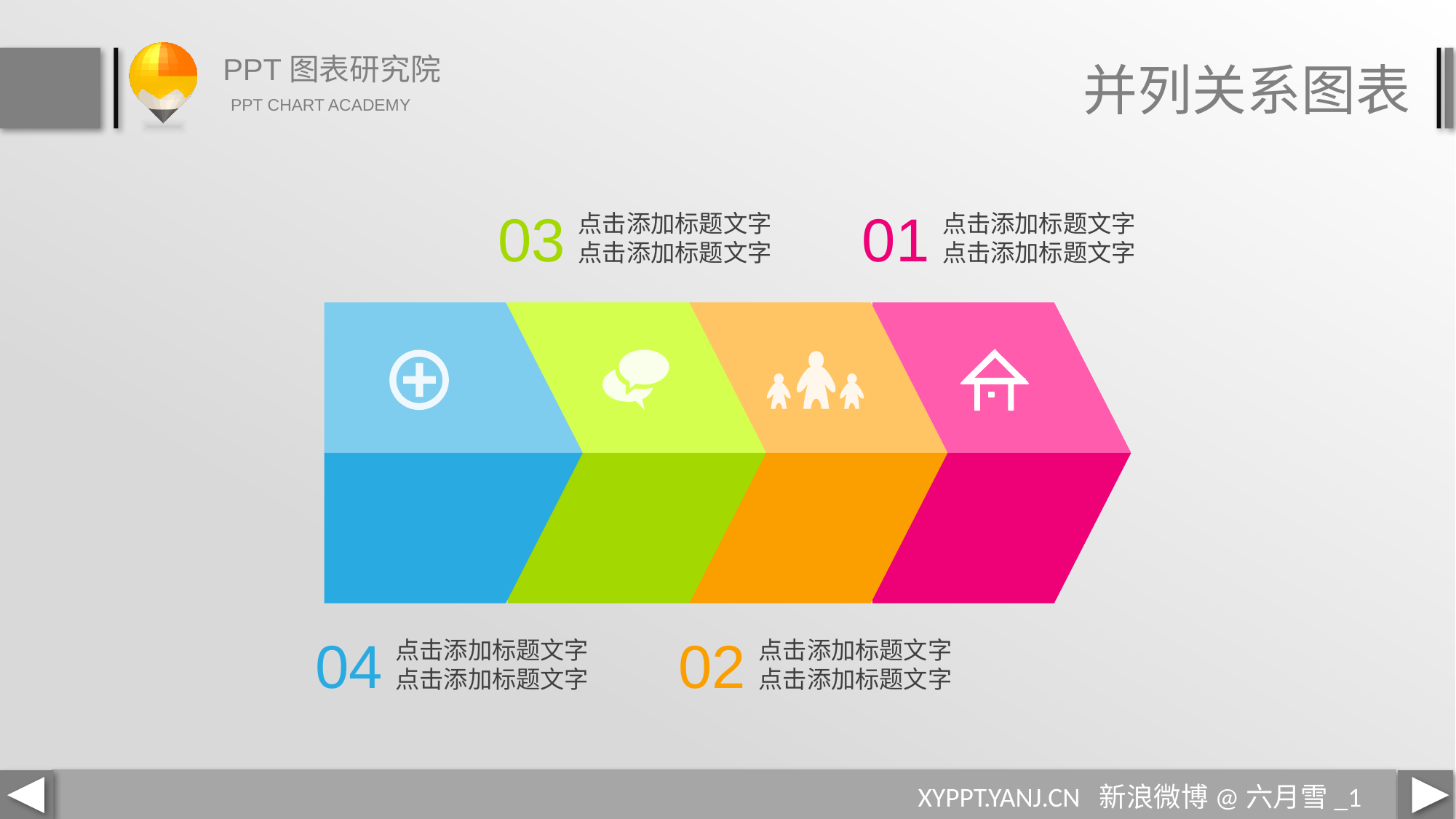

并列关系图表
03
点击添加标题文字
点击添加标题文字
01
点击添加标题文字
点击添加标题文字

04
点击添加标题文字
点击添加标题文字
02
点击添加标题文字
点击添加标题文字